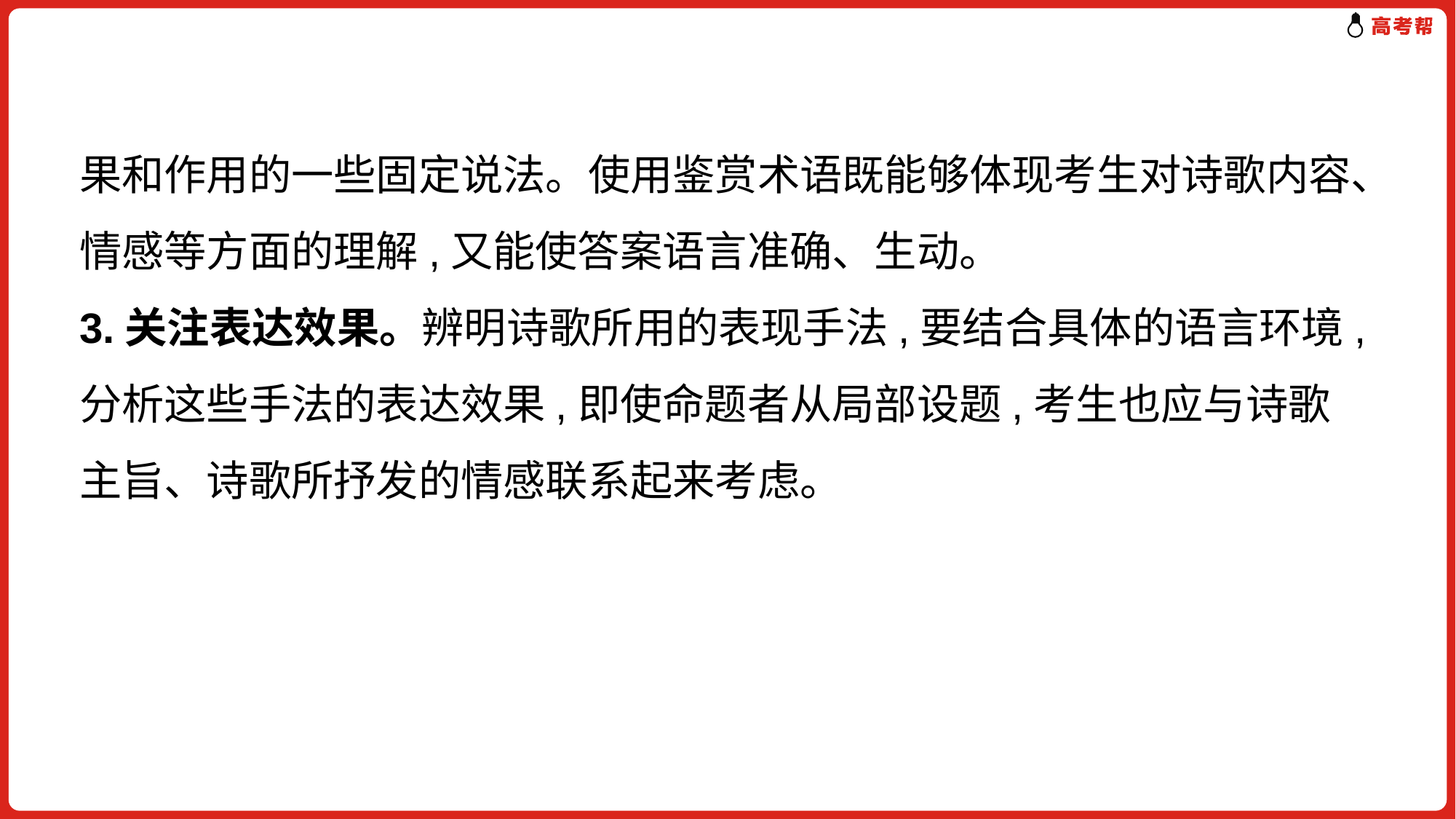

果和作用的一些固定说法。使用鉴赏术语既能够体现考生对诗歌内容、情感等方面的理解,又能使答案语言准确、生动。
3.关注表达效果。辨明诗歌所用的表现手法,要结合具体的语言环境,分析这些手法的表达效果,即使命题者从局部设题,考生也应与诗歌主旨、诗歌所抒发的情感联系起来考虑。